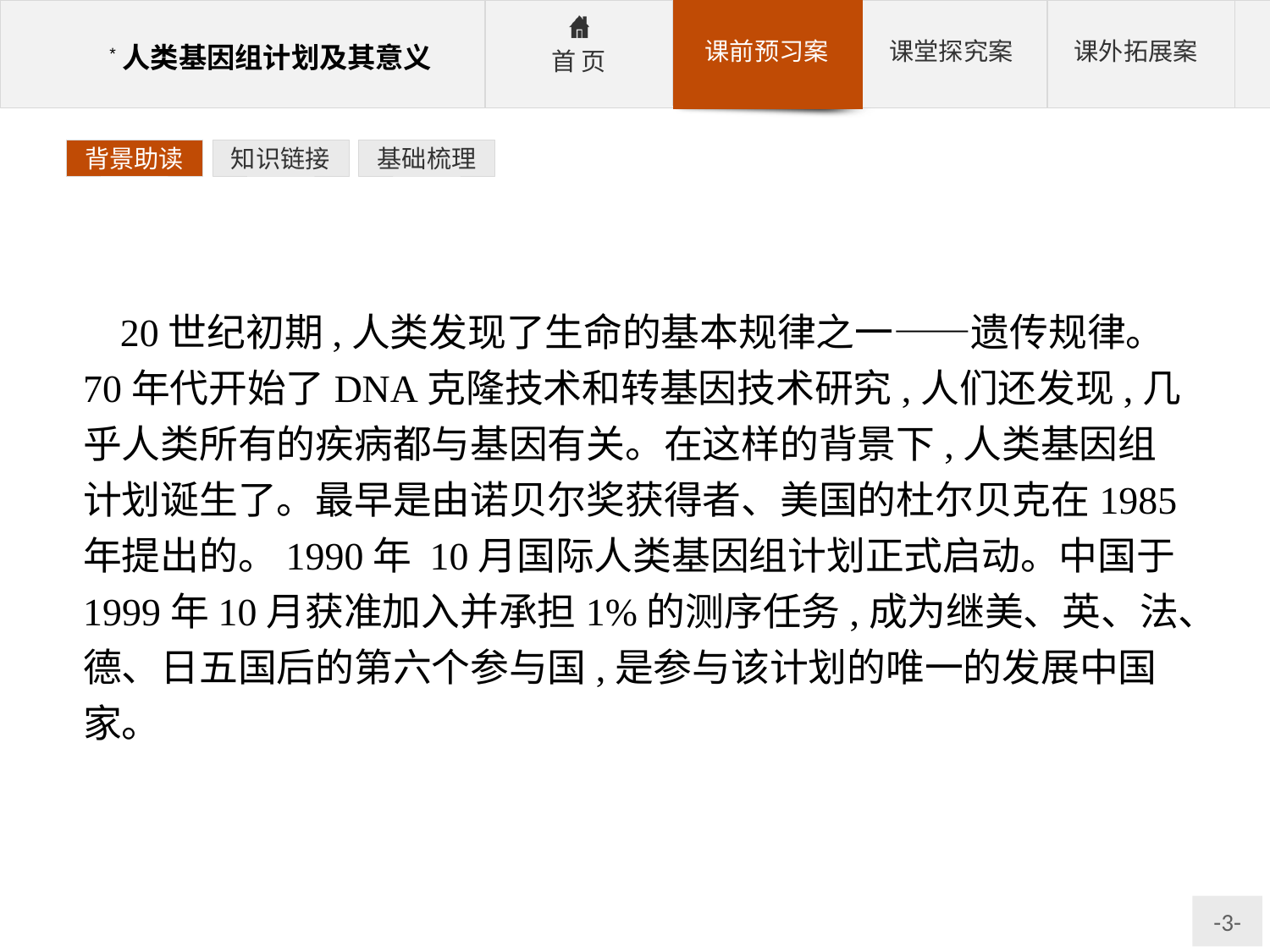

背景助读
知识链接
基础梳理
20世纪初期,人类发现了生命的基本规律之一——遗传规律。70年代开始了DNA克隆技术和转基因技术研究,人们还发现,几乎人类所有的疾病都与基因有关。在这样的背景下,人类基因组计划诞生了。最早是由诺贝尔奖获得者、美国的杜尔贝克在1985年提出的。1990年 10月国际人类基因组计划正式启动。中国于1999年10月获准加入并承担1%的测序任务,成为继美、英、法、德、日五国后的第六个参与国,是参与该计划的唯一的发展中国家。